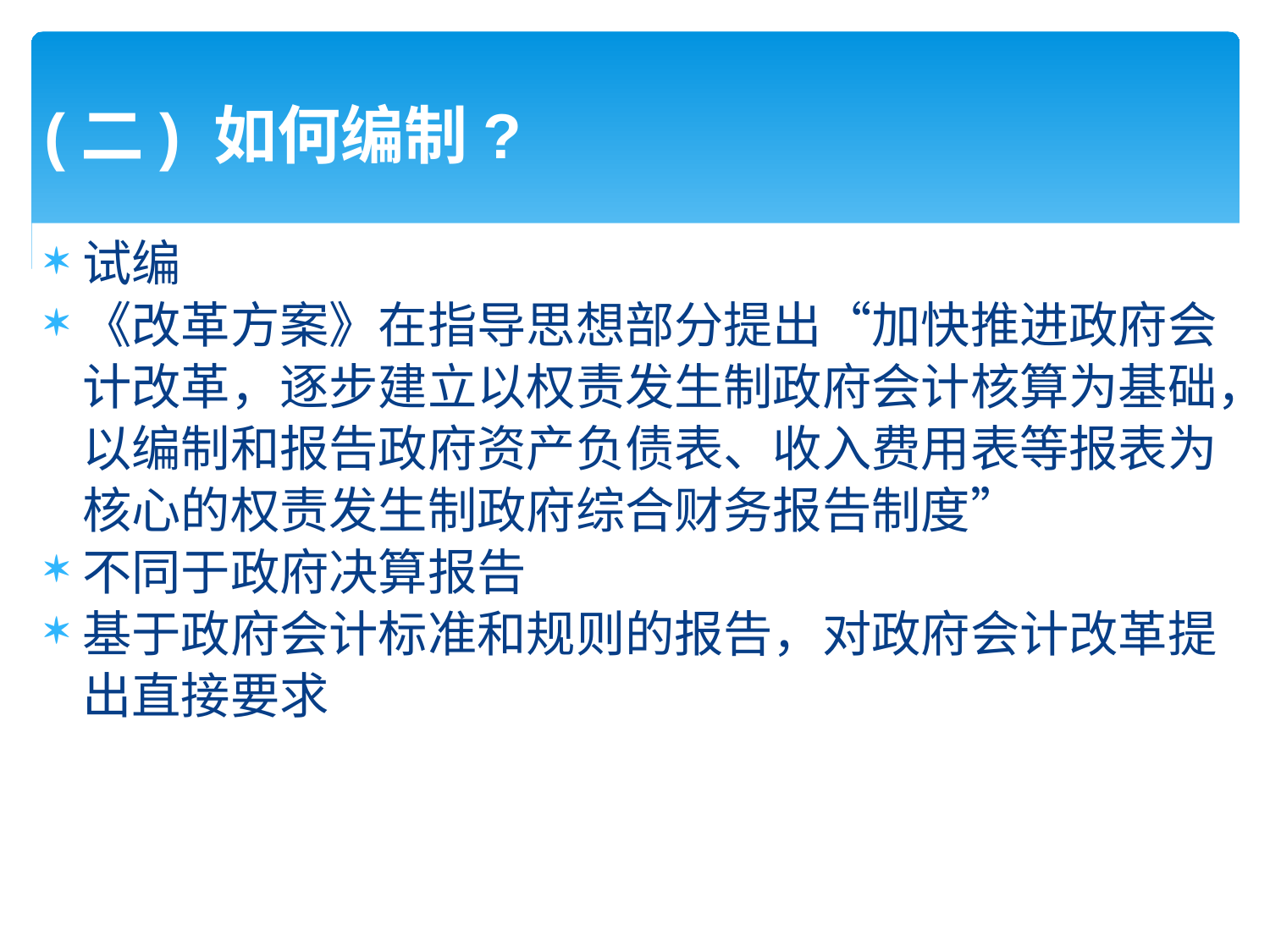

# (二) 如何编制?
试编
《改革方案》在指导思想部分提出“加快推进政府会计改革，逐步建立以权责发生制政府会计核算为基础，以编制和报告政府资产负债表、收入费用表等报表为核心的权责发生制政府综合财务报告制度”
不同于政府决算报告
基于政府会计标准和规则的报告，对政府会计改革提出直接要求